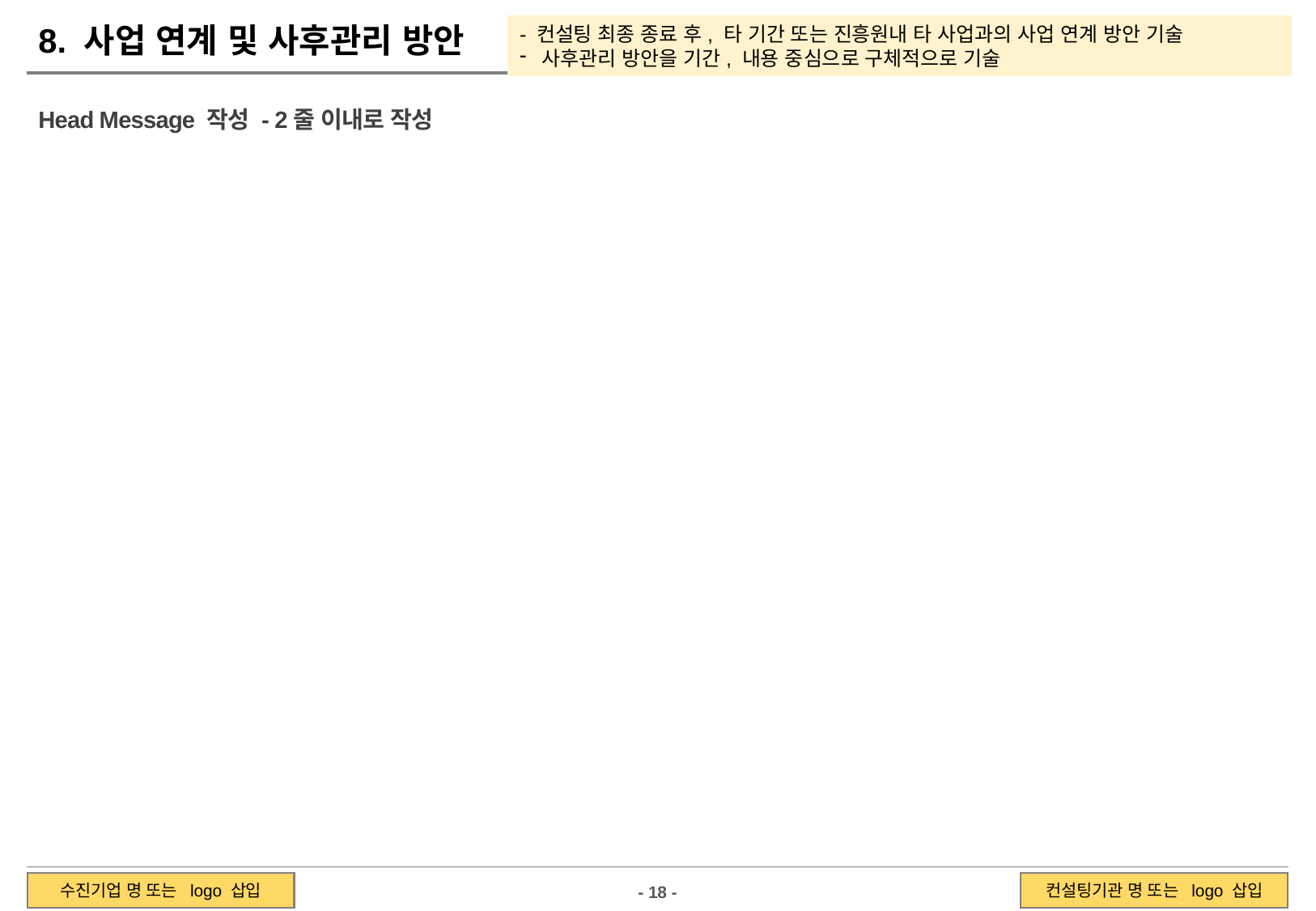

8. 사업 연계 및 사후관리 방안
- 컨설팅 최종 종료 후, 타 기간 또는 진흥원내 타 사업과의 사업 연계 방안 기술
사후관리 방안을 기간, 내용 중심으로 구체적으로 기술
Ⅰ. 사업 개요
Head Message 작성 - 2줄 이내로 작성